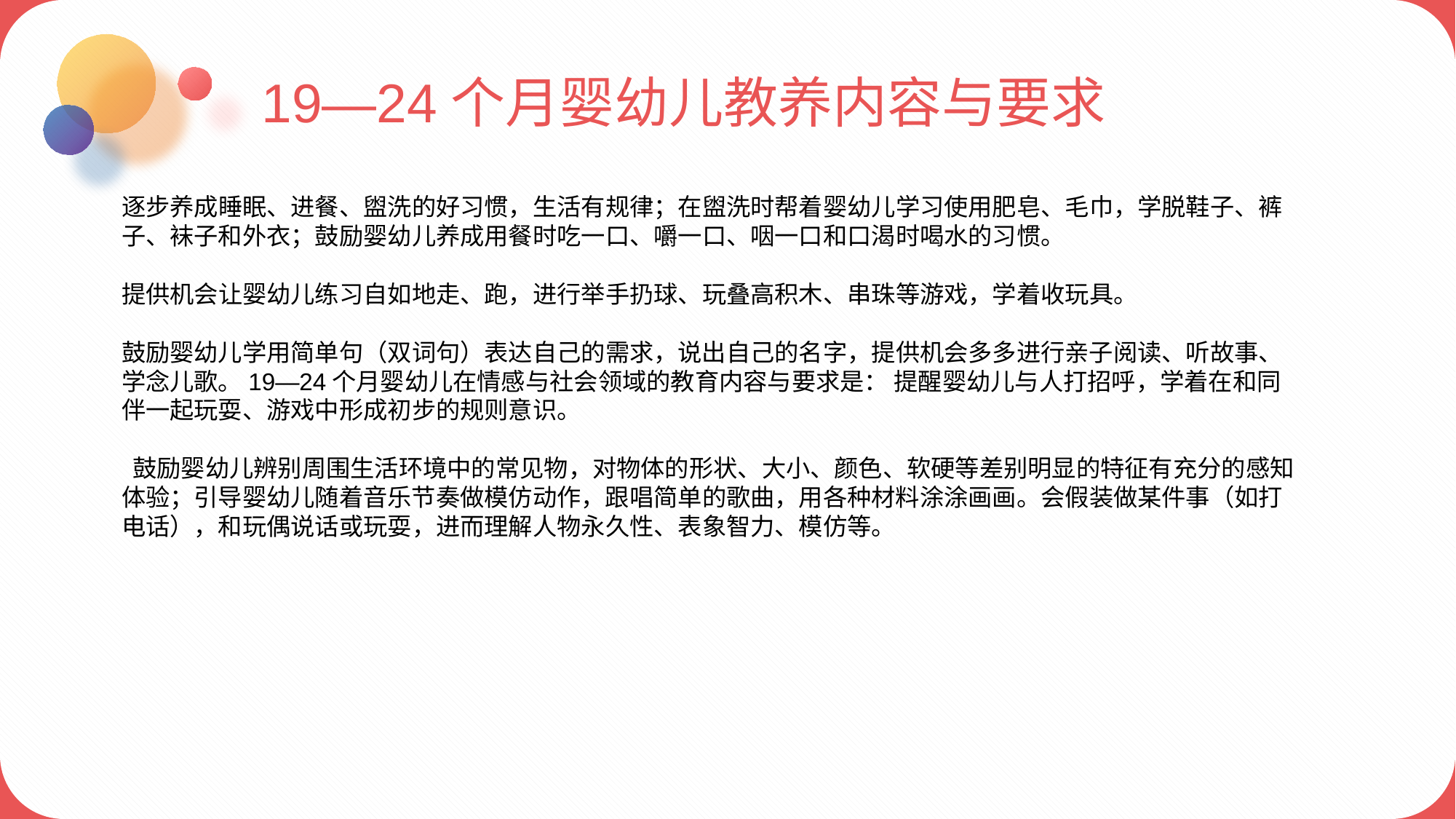

19—24个月婴幼儿教养内容与要求
逐步养成睡眠、进餐、盥洗的好习惯，生活有规律；在盥洗时帮着婴幼儿学习使用肥皂、毛巾，学脱鞋子、裤子、袜子和外衣；鼓励婴幼儿养成用餐时吃一口、嚼一口、咽一口和口渴时喝水的习惯。

提供机会让婴幼儿练习自如地走、跑，进行举手扔球、玩叠高积木、串珠等游戏，学着收玩具。

鼓励婴幼儿学用简单句（双词句）表达自己的需求，说出自己的名字，提供机会多多进行亲子阅读、听故事、学念儿歌。19—24个月婴幼儿在情感与社会领域的教育内容与要求是： 提醒婴幼儿与人打招呼，学着在和同伴一起玩耍、游戏中形成初步的规则意识。

 鼓励婴幼儿辨别周围生活环境中的常见物，对物体的形状、大小、颜色、软硬等差别明显的特征有充分的感知体验；引导婴幼儿随着音乐节奏做模仿动作，跟唱简单的歌曲，用各种材料涂涂画画。会假装做某件事（如打电话），和玩偶说话或玩耍，进而理解人物永久性、表象智力、模仿等。